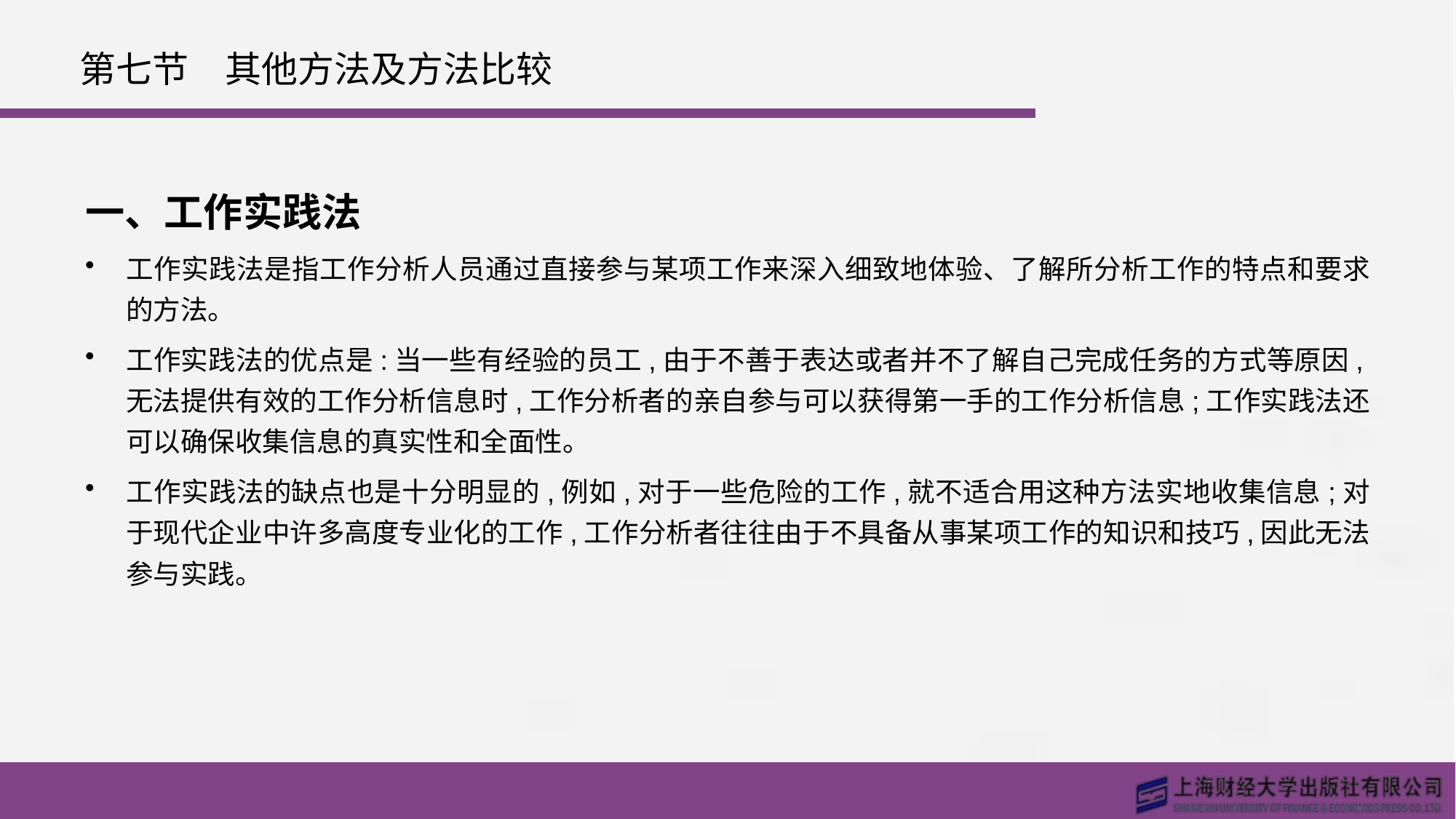

# 第七节　其他方法及方法比较
一、工作实践法
工作实践法是指工作分析人员通过直接参与某项工作来深入细致地体验、了解所分析工作的特点和要求的方法。
工作实践法的优点是:当一些有经验的员工,由于不善于表达或者并不了解自己完成任务的方式等原因,无法提供有效的工作分析信息时,工作分析者的亲自参与可以获得第一手的工作分析信息;工作实践法还可以确保收集信息的真实性和全面性。
工作实践法的缺点也是十分明显的,例如,对于一些危险的工作,就不适合用这种方法实地收集信息;对于现代企业中许多高度专业化的工作,工作分析者往往由于不具备从事某项工作的知识和技巧,因此无法参与实践。